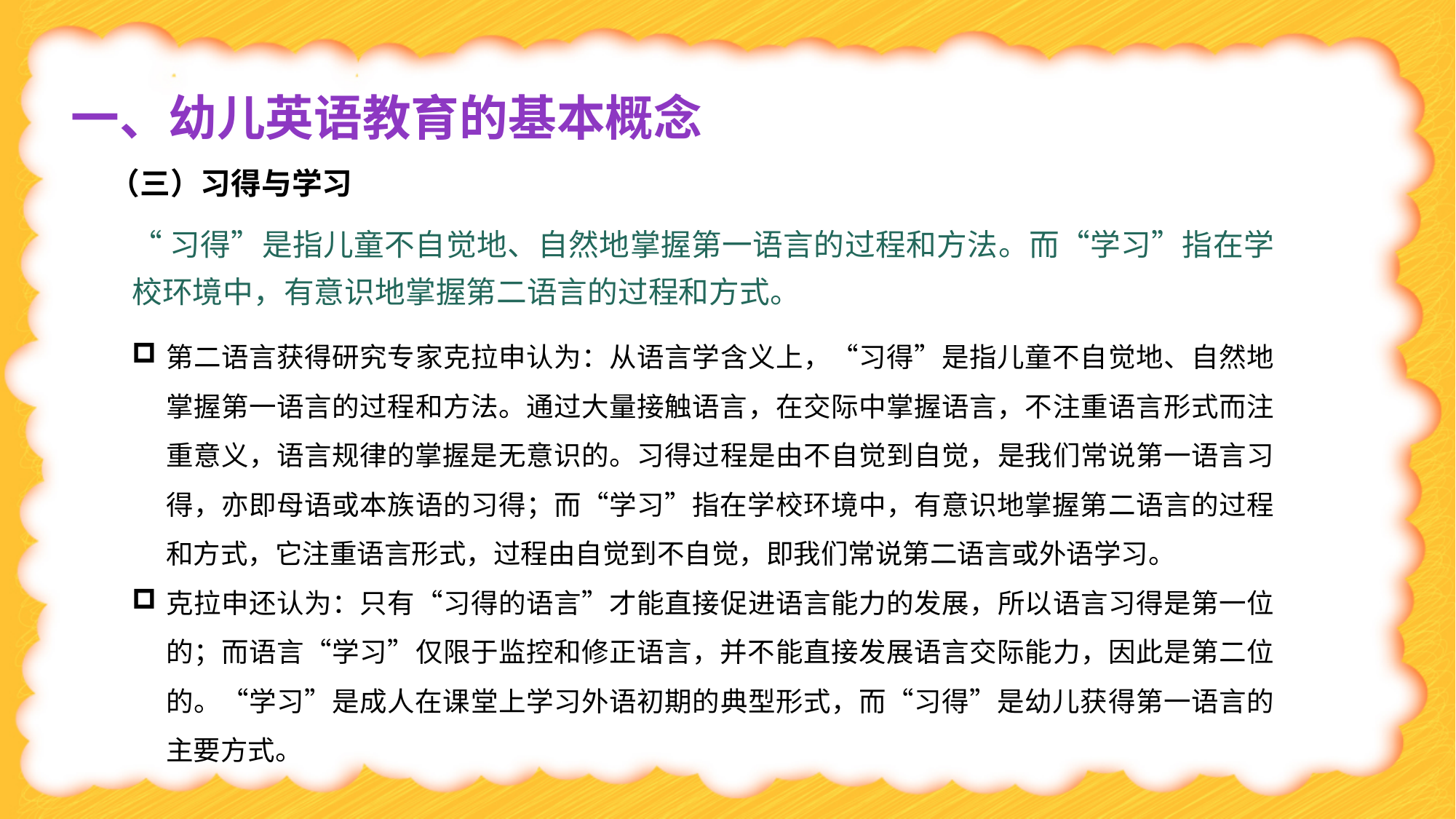

一、幼儿英语教育的基本概念

（三）习得与学习
“习得”是指儿童不自觉地、自然地掌握第一语言的过程和方法。而“学习”指在学校环境中，有意识地掌握第二语言的过程和方式。
第二语言获得研究专家克拉申认为：从语言学含义上，“习得”是指儿童不自觉地、自然地掌握第一语言的过程和方法。通过大量接触语言，在交际中掌握语言，不注重语言形式而注重意义，语言规律的掌握是无意识的。习得过程是由不自觉到自觉，是我们常说第一语言习得，亦即母语或本族语的习得；而“学习”指在学校环境中，有意识地掌握第二语言的过程和方式，它注重语言形式，过程由自觉到不自觉，即我们常说第二语言或外语学习。
克拉申还认为：只有“习得的语言”才能直接促进语言能力的发展，所以语言习得是第一位的；而语言“学习”仅限于监控和修正语言，并不能直接发展语言交际能力，因此是第二位的。“学习”是成人在课堂上学习外语初期的典型形式，而“习得”是幼儿获得第一语言的主要方式。